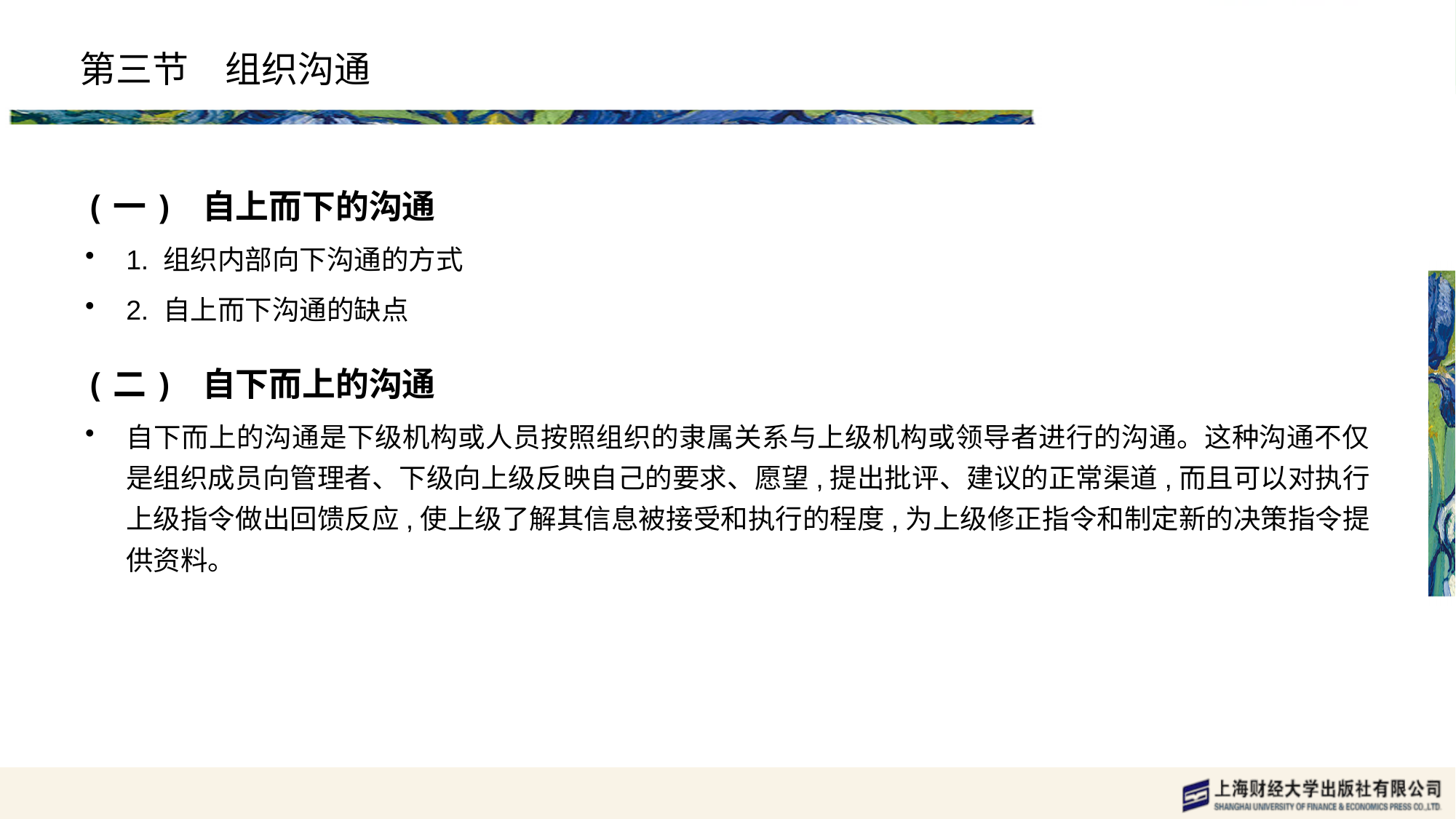

# 第三节　组织沟通
(一) 自上而下的沟通
1. 组织内部向下沟通的方式
2. 自上而下沟通的缺点
(二) 自下而上的沟通
自下而上的沟通是下级机构或人员按照组织的隶属关系与上级机构或领导者进行的沟通。这种沟通不仅是组织成员向管理者、下级向上级反映自己的要求、愿望,提出批评、建议的正常渠道,而且可以对执行上级指令做出回馈反应,使上级了解其信息被接受和执行的程度,为上级修正指令和制定新的决策指令提供资料。